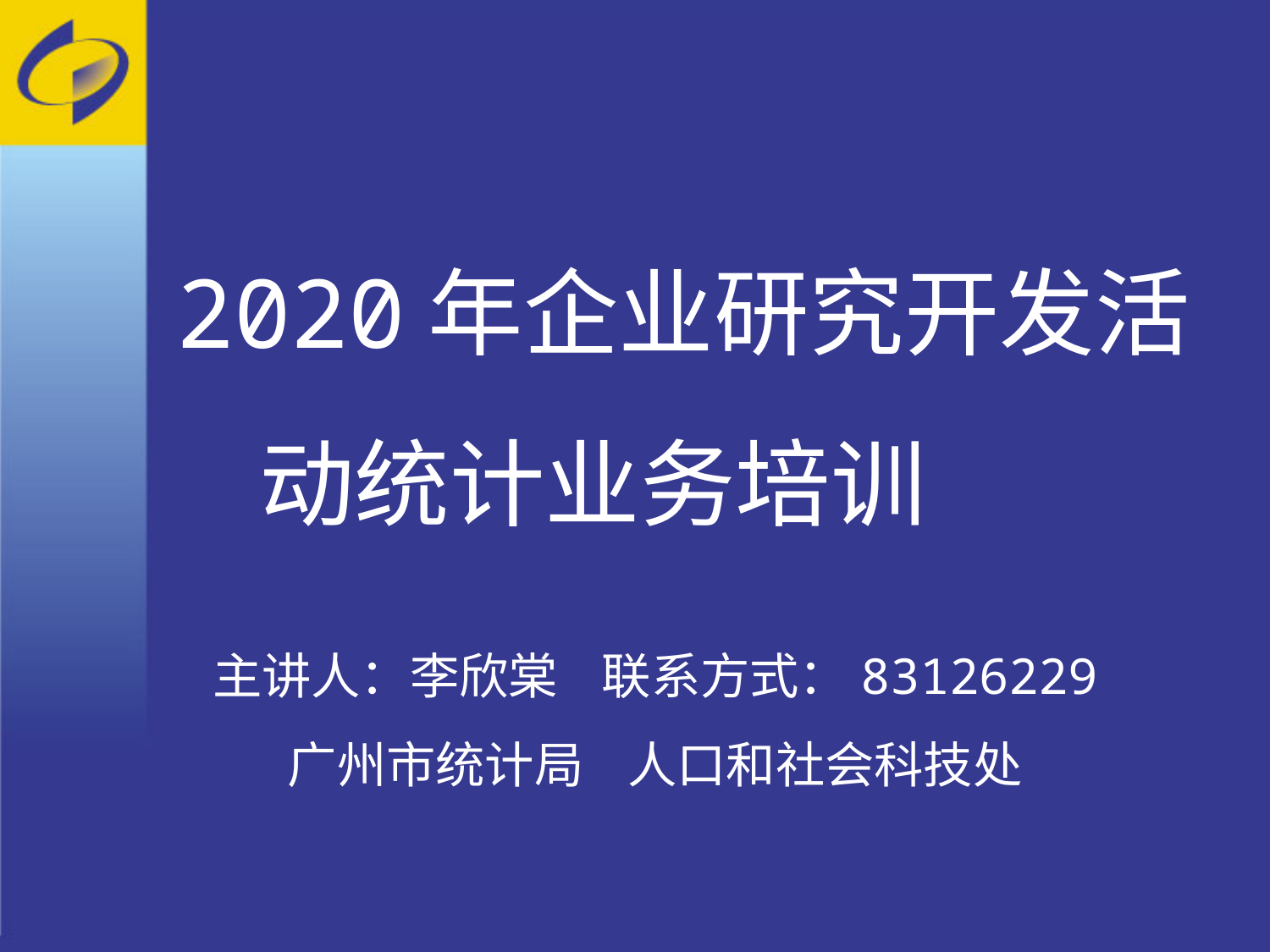

2020年企业研究开发活动统计业务培训
主讲人：李欣棠    联系方式：83126229
广州市统计局    人口和社会科技处